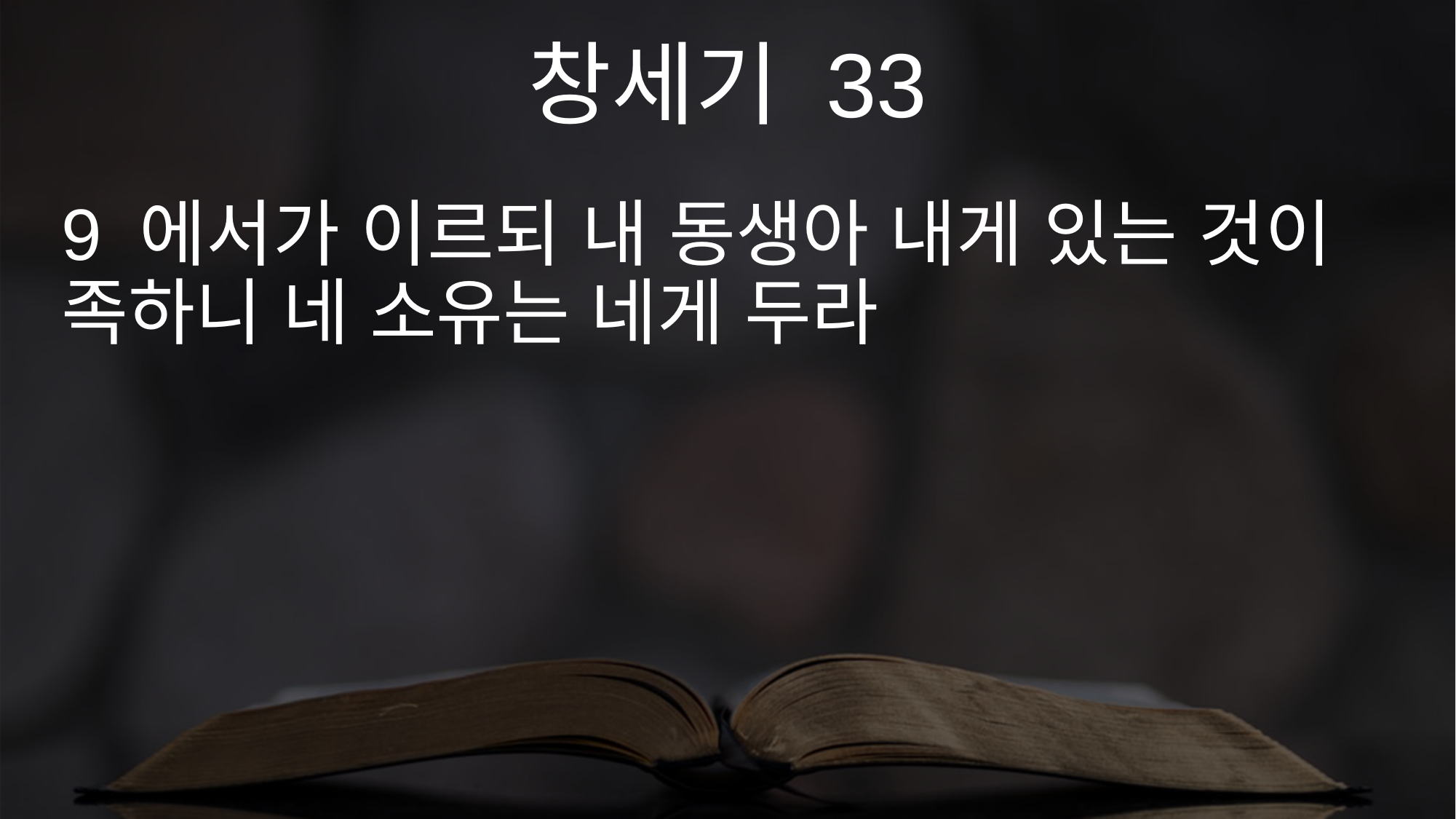

창세기 33
9 에서가 이르되 내 동생아 내게 있는 것이 족하니 네 소유는 네게 두라